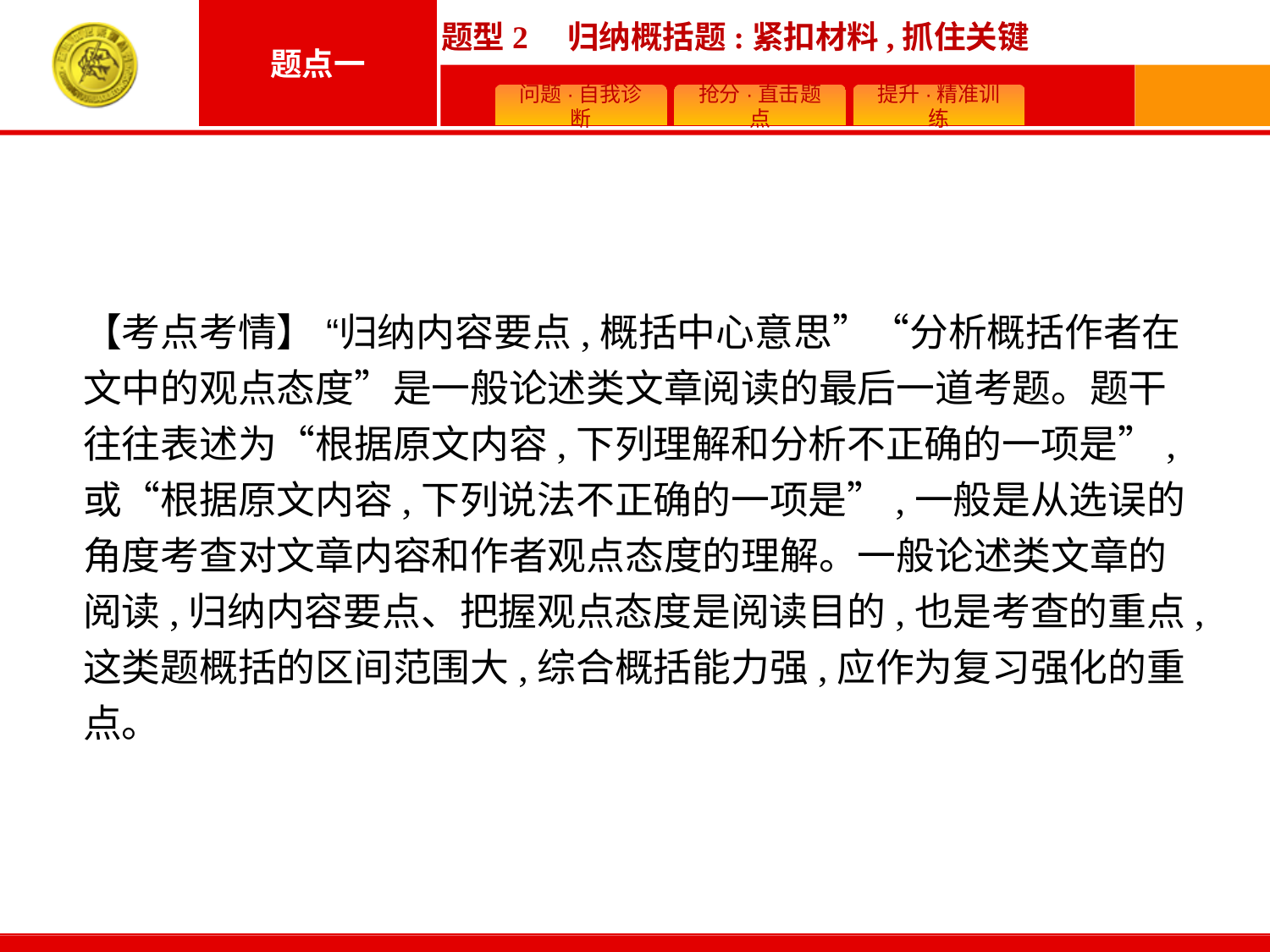

【考点考情】 “归纳内容要点,概括中心意思”“分析概括作者在文中的观点态度”是一般论述类文章阅读的最后一道考题。题干往往表述为“根据原文内容,下列理解和分析不正确的一项是”,或“根据原文内容,下列说法不正确的一项是”,一般是从选误的角度考查对文章内容和作者观点态度的理解。一般论述类文章的阅读,归纳内容要点、把握观点态度是阅读目的,也是考查的重点,这类题概括的区间范围大,综合概括能力强,应作为复习强化的重点。